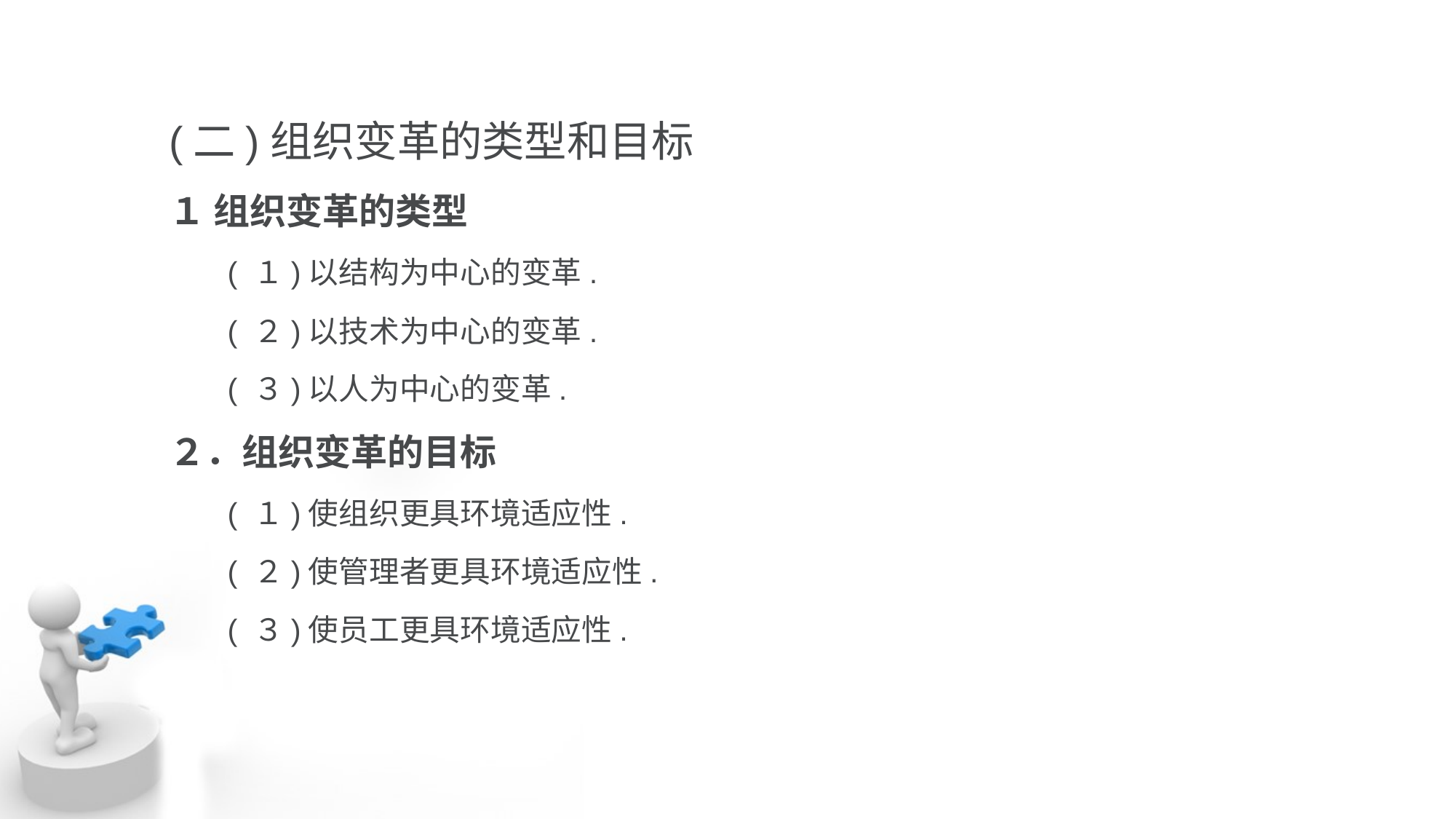

(二)组织变革的类型和目标
１ 组织变革的类型
       ( １)以结构为中心的变革.
       ( ２)以技术为中心的变革.
       ( ３)以人为中心的变革.
２．组织变革的目标
       ( １)使组织更具环境适应性.
       ( ２)使管理者更具环境适应性.
       ( ３)使员工更具环境适应性.